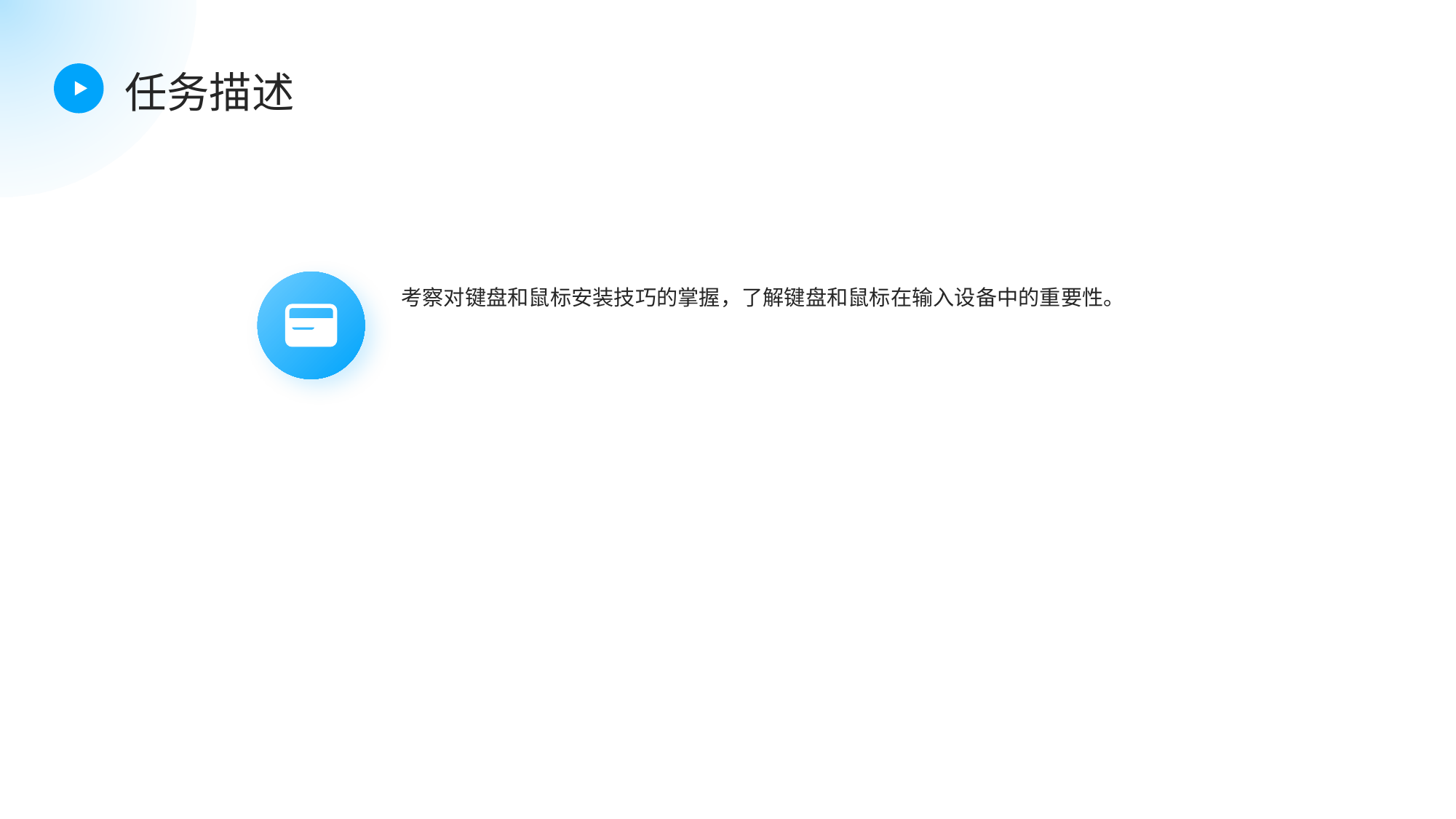

任务描述

考察对键盘和鼠标安装技巧的掌握，了解键盘和鼠标在输入设备中的重要性。